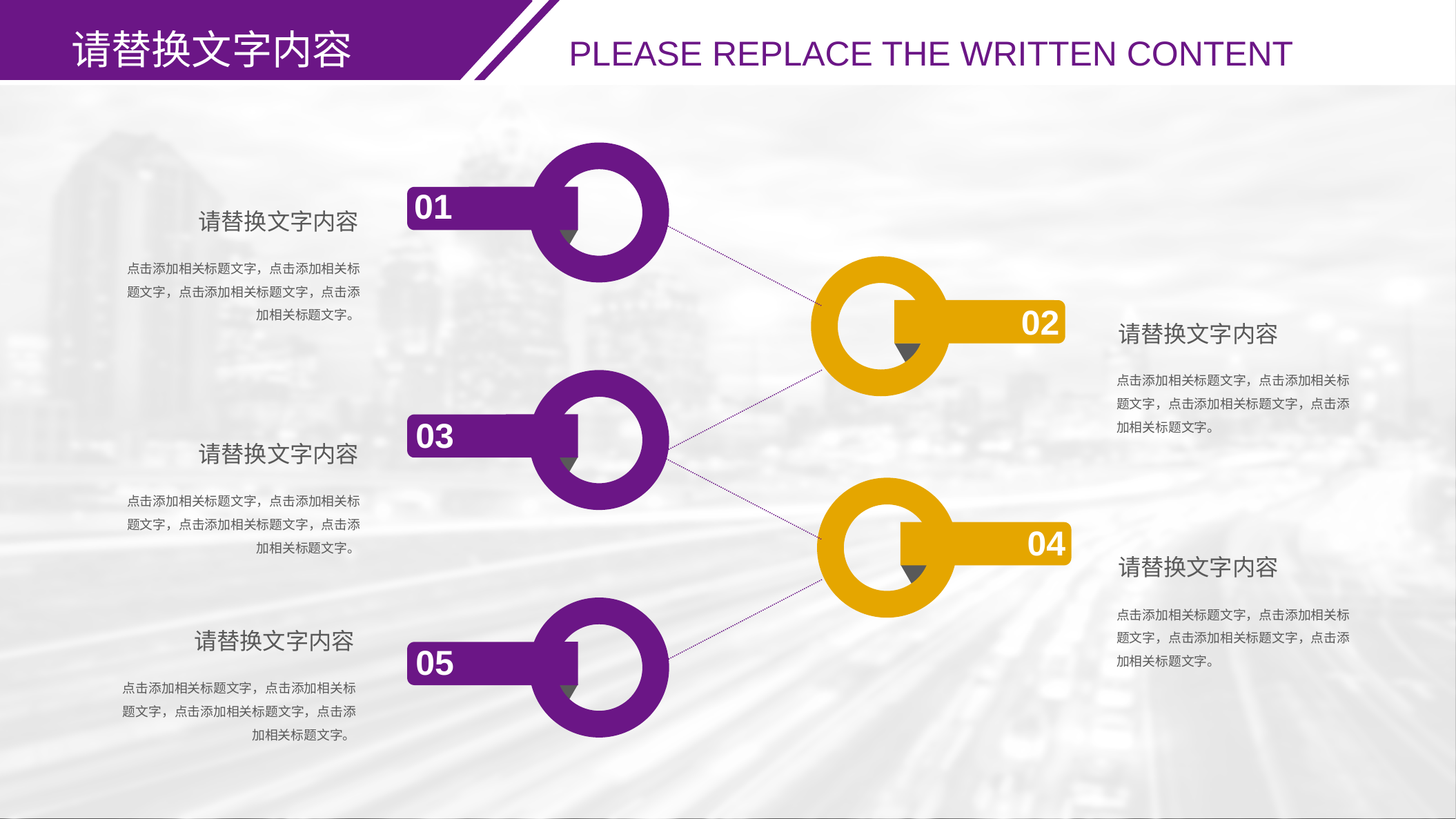

请替换文字内容
PLEASE REPLACE THE WRITTEN CONTENT

01
请替换文字内容

点击添加相关标题文字，点击添加相关标题文字，点击添加相关标题文字，点击添加相关标题文字。

02
请替换文字内容

点击添加相关标题文字，点击添加相关标题文字，点击添加相关标题文字，点击添加相关标题文字。

03
请替换文字内容

点击添加相关标题文字，点击添加相关标题文字，点击添加相关标题文字，点击添加相关标题文字。

04
请替换文字内容

点击添加相关标题文字，点击添加相关标题文字，点击添加相关标题文字，点击添加相关标题文字。

请替换文字内容

05
点击添加相关标题文字，点击添加相关标题文字，点击添加相关标题文字，点击添加相关标题文字。